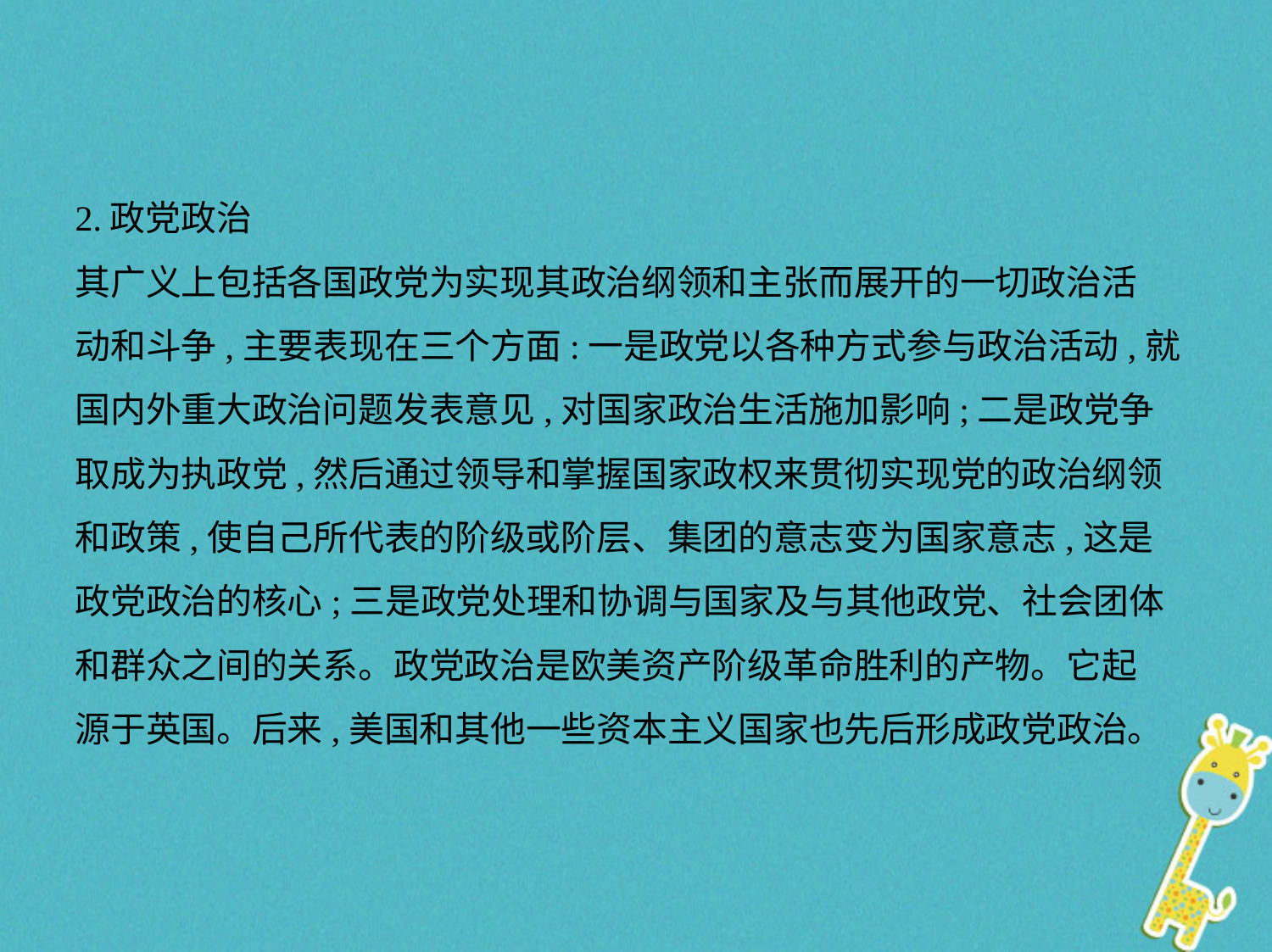

2.政党政治
其广义上包括各国政党为实现其政治纲领和主张而展开的一切政治活
动和斗争,主要表现在三个方面:一是政党以各种方式参与政治活动,就
国内外重大政治问题发表意见,对国家政治生活施加影响;二是政党争
取成为执政党,然后通过领导和掌握国家政权来贯彻实现党的政治纲领
和政策,使自己所代表的阶级或阶层、集团的意志变为国家意志,这是
政党政治的核心;三是政党处理和协调与国家及与其他政党、社会团体
和群众之间的关系。政党政治是欧美资产阶级革命胜利的产物。它起
源于英国。后来,美国和其他一些资本主义国家也先后形成政党政治。